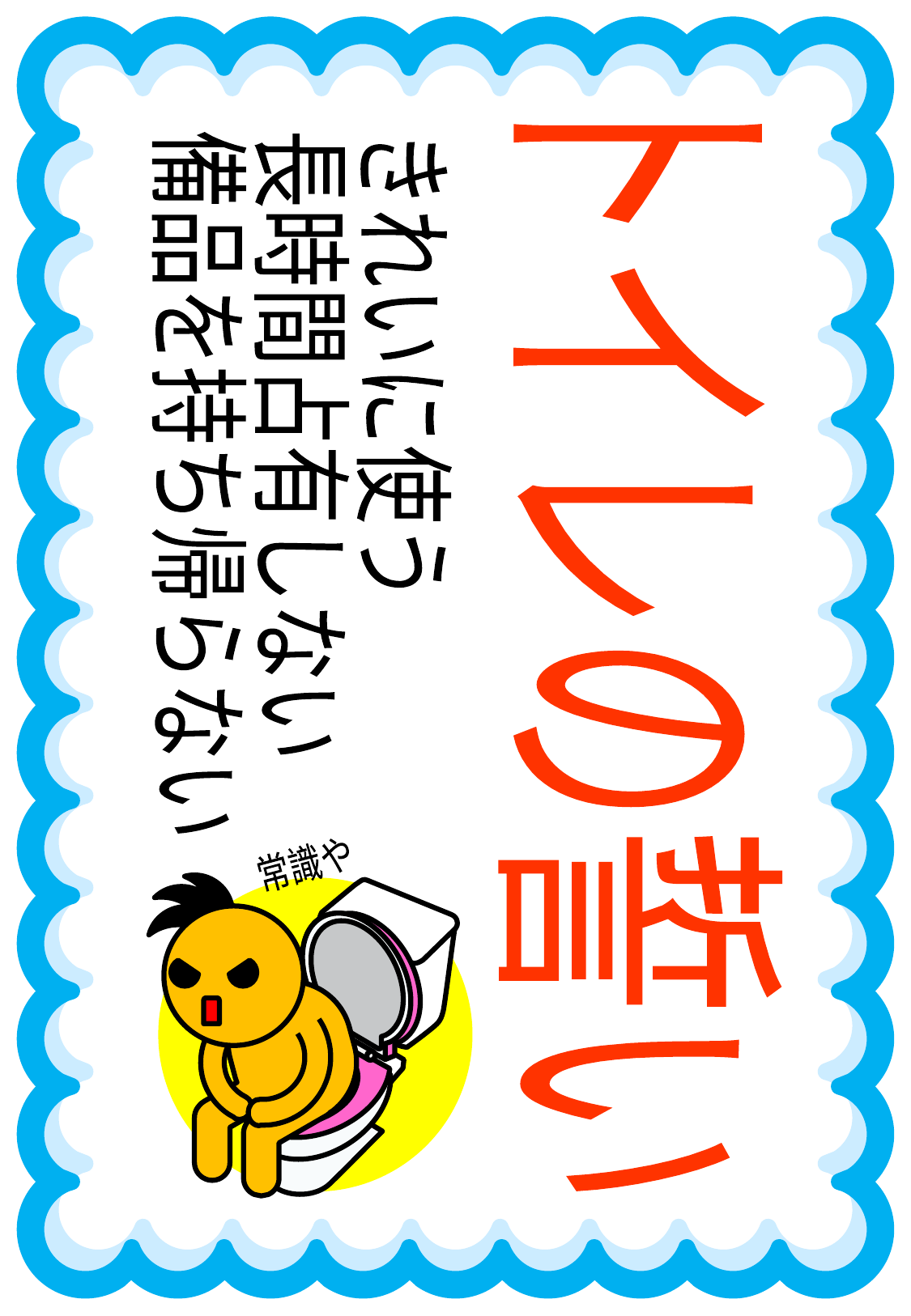

きれいに使う
長時間占有しない
備品を持ち帰らない
トイレの誓い
常識や